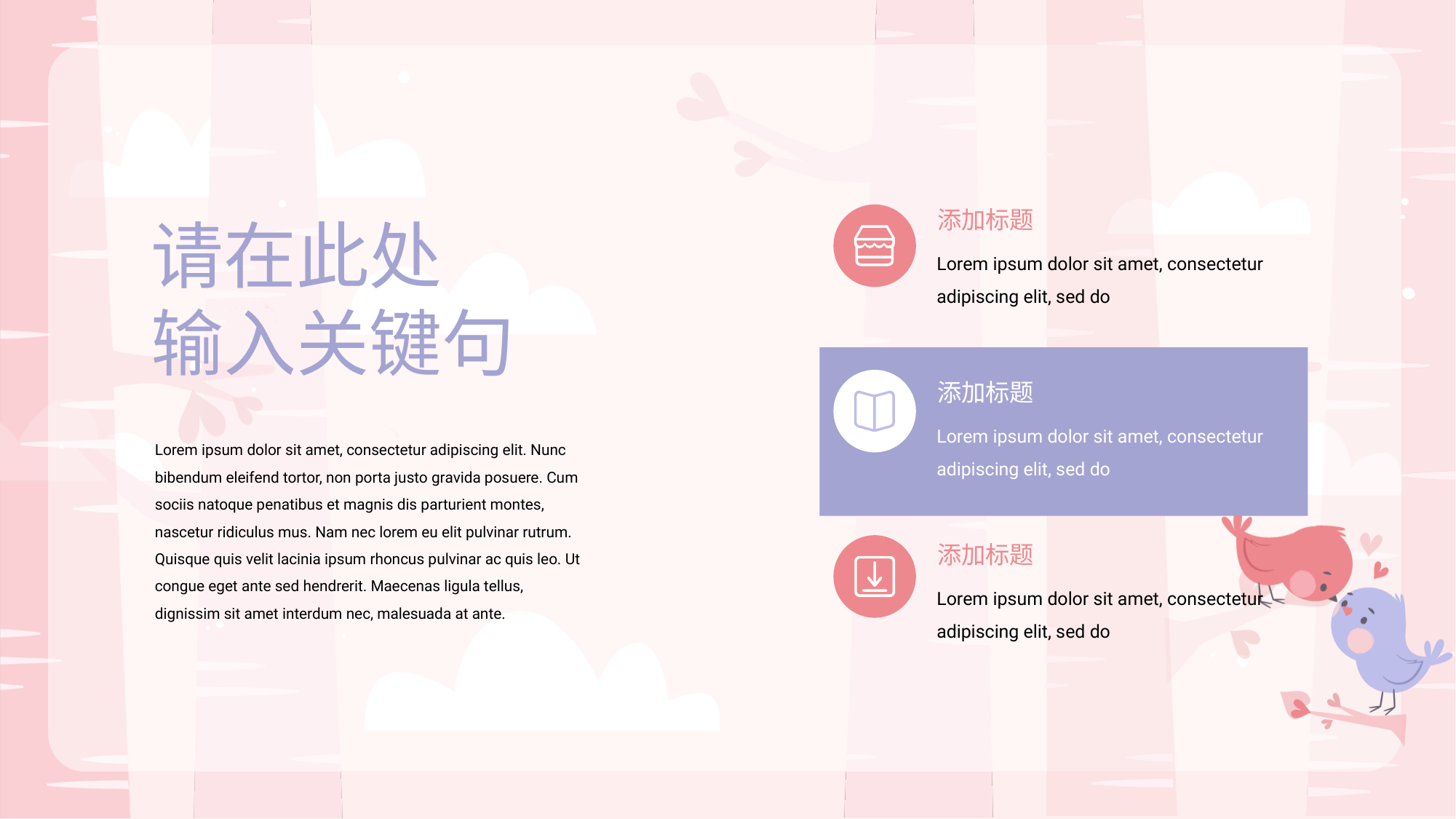

请在此处
输入关键句

添加标题

Lorem ipsum dolor sit amet, consectetur adipiscing elit, sed do

添加标题

Lorem ipsum dolor sit amet, consectetur adipiscing elit, sed do
Lorem ipsum dolor sit amet, consectetur adipiscing elit. Nunc bibendum eleifend tortor, non porta justo gravida posuere. Cum sociis natoque penatibus et magnis dis parturient montes, nascetur ridiculus mus. Nam nec lorem eu elit pulvinar rutrum. Quisque quis velit lacinia ipsum rhoncus pulvinar ac quis leo. Ut congue eget ante sed hendrerit. Maecenas ligula tellus, dignissim sit amet interdum nec, malesuada at ante.

添加标题

Lorem ipsum dolor sit amet, consectetur adipiscing elit, sed do